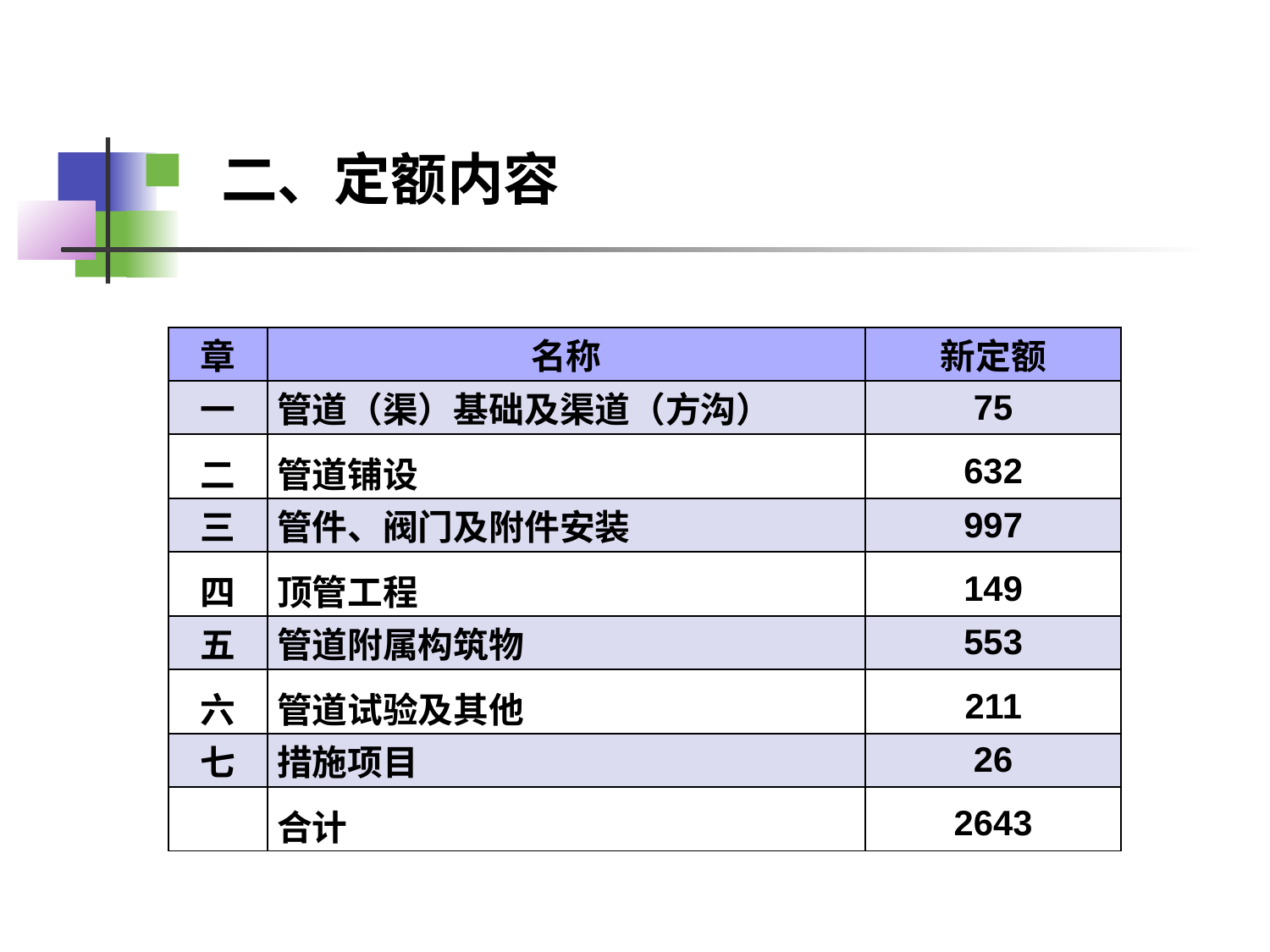

二、定额内容
| 章 | 名称 | 新定额 |
| --- | --- | --- |
| 一 | 管道（渠）基础及渠道（方沟） | 75 |
| 二 | 管道铺设 | 632 |
| 三 | 管件、阀门及附件安装 | 997 |
| 四 | 顶管工程 | 149 |
| 五 | 管道附属构筑物 | 553 |
| 六 | 管道试验及其他 | 211 |
| 七 | 措施项目 | 26 |
|  | 合计 | 2643 |